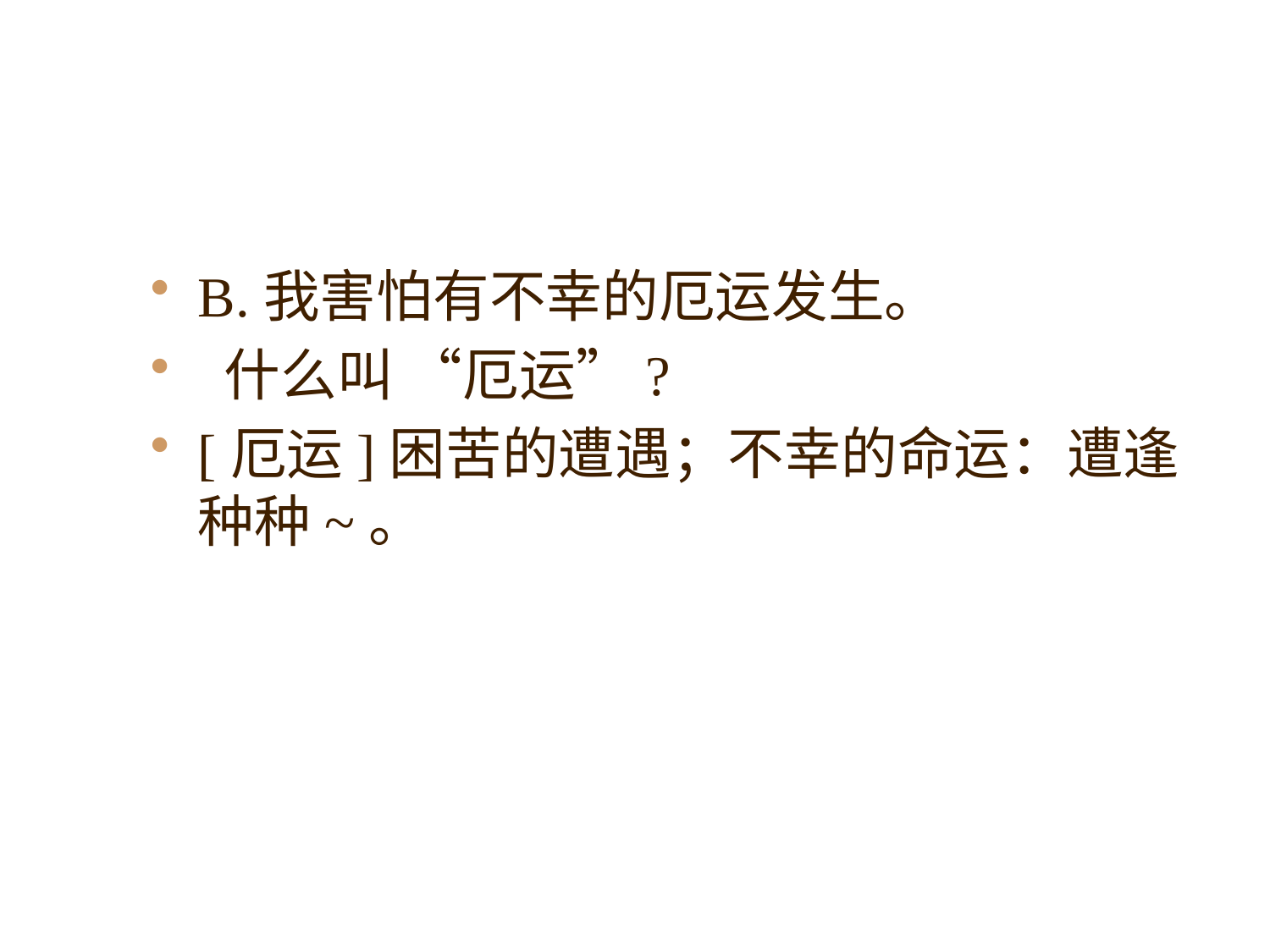

#
B.我害怕有不幸的厄运发生。
 什么叫 “厄运”?
[厄运]困苦的遭遇；不幸的命运：遭逢种种~。